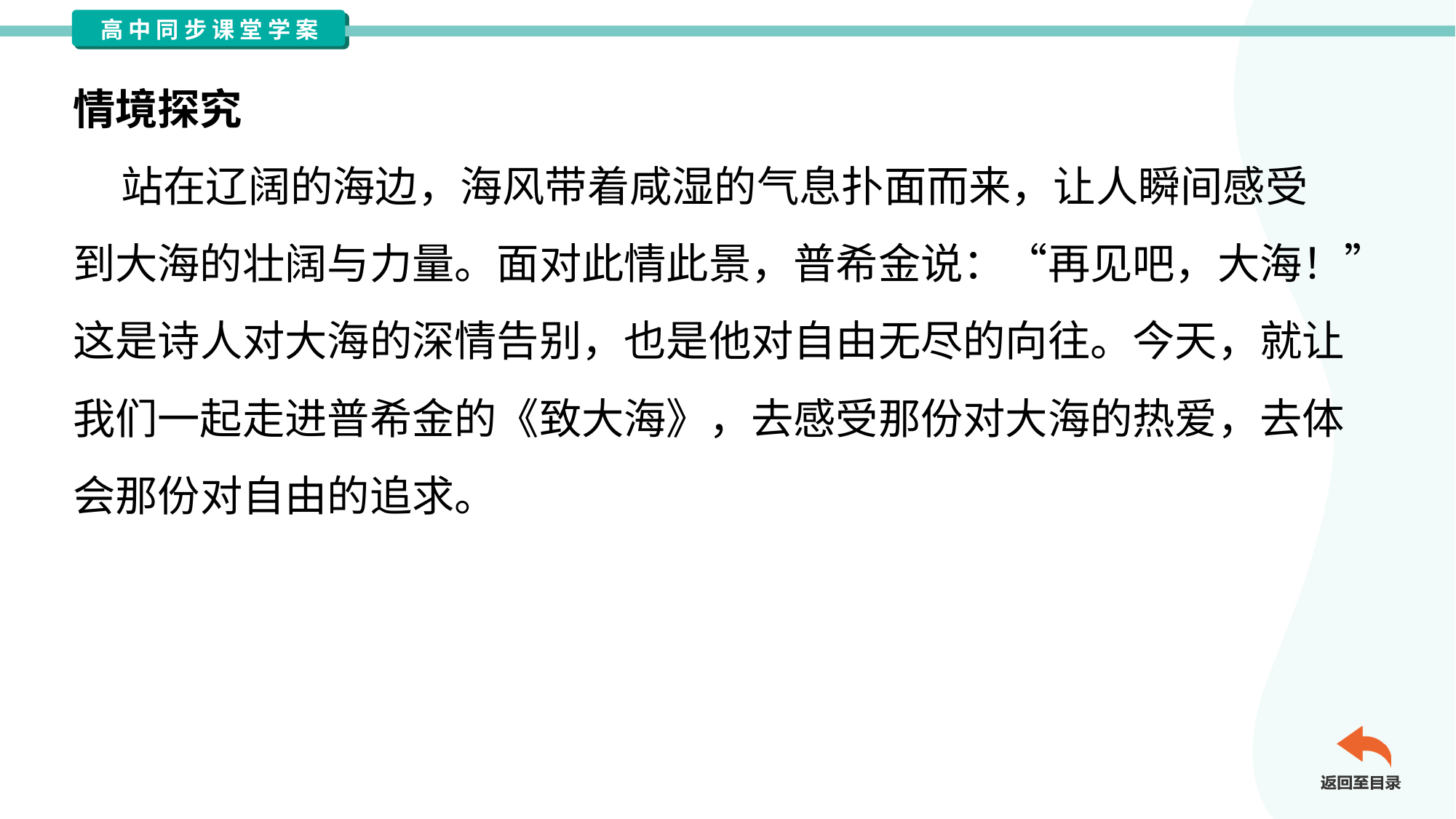

情境探究
    站在辽阔的海边，海风带着咸湿的气息扑面而来，让人瞬间感受
到大海的壮阔与力量。面对此情此景，普希金说：“再见吧，大海！”
这是诗人对大海的深情告别，也是他对自由无尽的向往。今天，就让
我们一起走进普希金的《致大海》，去感受那份对大海的热爱，去体
会那份对自由的追求。